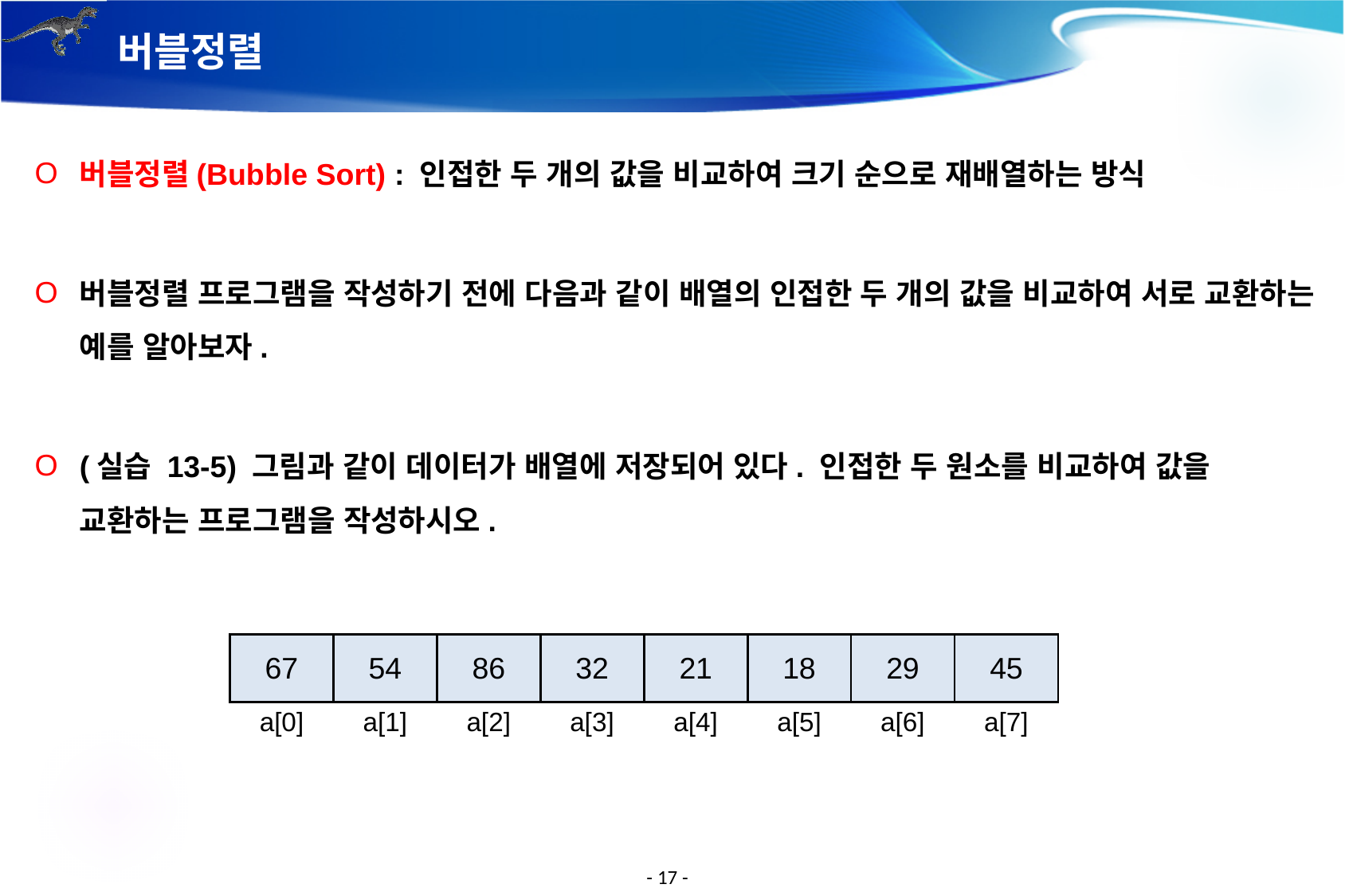

# 버블정렬
버블정렬(Bubble Sort) : 인접한 두 개의 값을 비교하여 크기 순으로 재배열하는 방식

버블정렬 프로그램을 작성하기 전에 다음과 같이 배열의 인접한 두 개의 값을 비교하여 서로 교환하는 예를 알아보자.

(실습 13-5) 그림과 같이 데이터가 배열에 저장되어 있다. 인접한 두 원소를 비교하여 값을 교환하는 프로그램을 작성하시오.
| 67 | 54 | 86 | 32 | 21 | 18 | 29 | 45 |
| --- | --- | --- | --- | --- | --- | --- | --- |
| a[0] | a[1] | a[2] | a[3] | a[4] | a[5] | a[6] | a[7] |